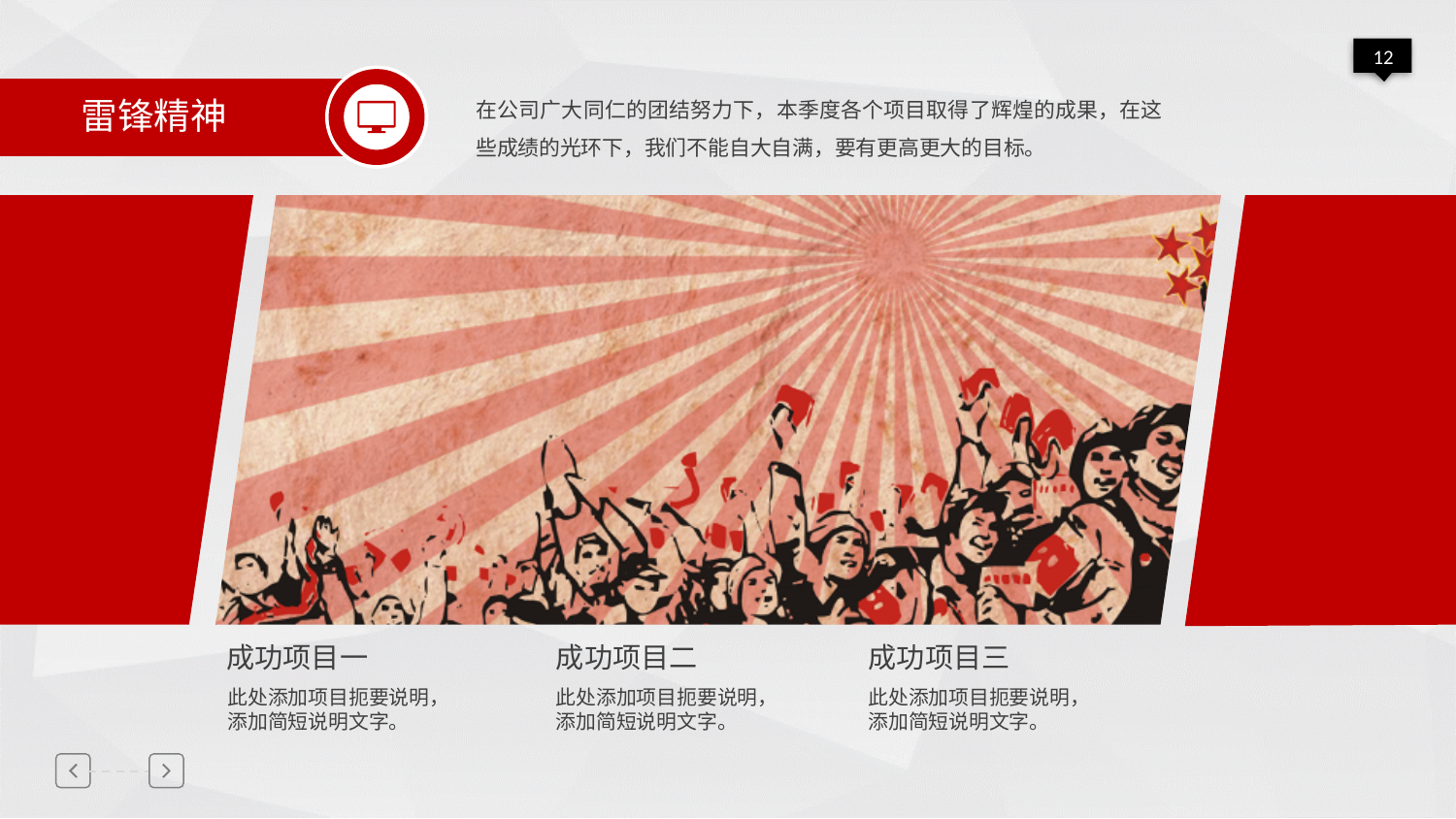

雷锋精神
在公司广大同仁的团结努力下，本季度各个项目取得了辉煌的成果，在这些成绩的光环下，我们不能自大自满，要有更高更大的目标。

成功项目一
成功项目二
成功项目三
此处添加项目扼要说明，
添加简短说明文字。
此处添加项目扼要说明，
添加简短说明文字。
此处添加项目扼要说明，
添加简短说明文字。